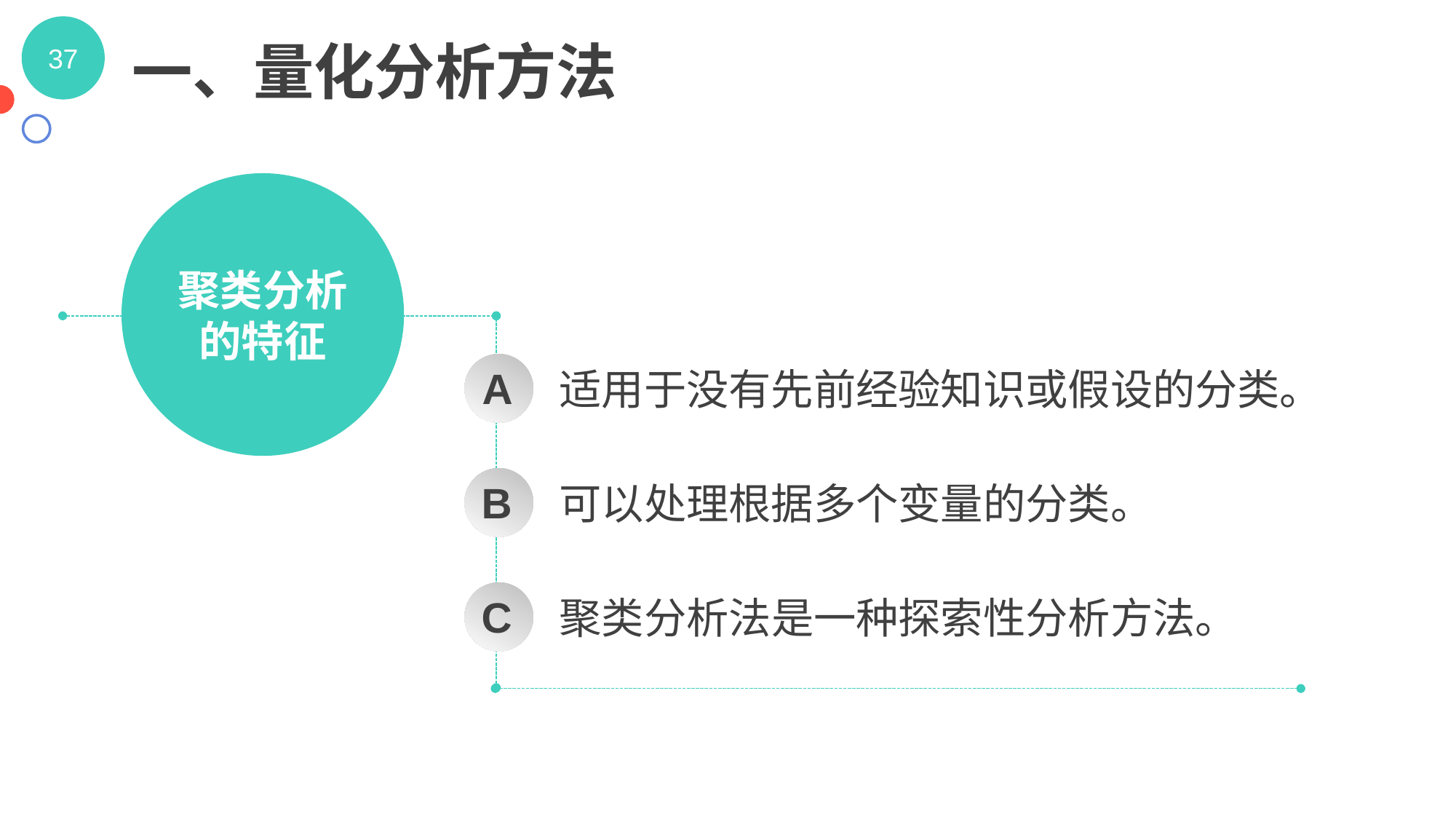

一、量化分析方法
聚类分析的特征

A
适用于没有先前经验知识或假设的分类。

B
可以处理根据多个变量的分类。

C
聚类分析法是一种探索性分析方法。